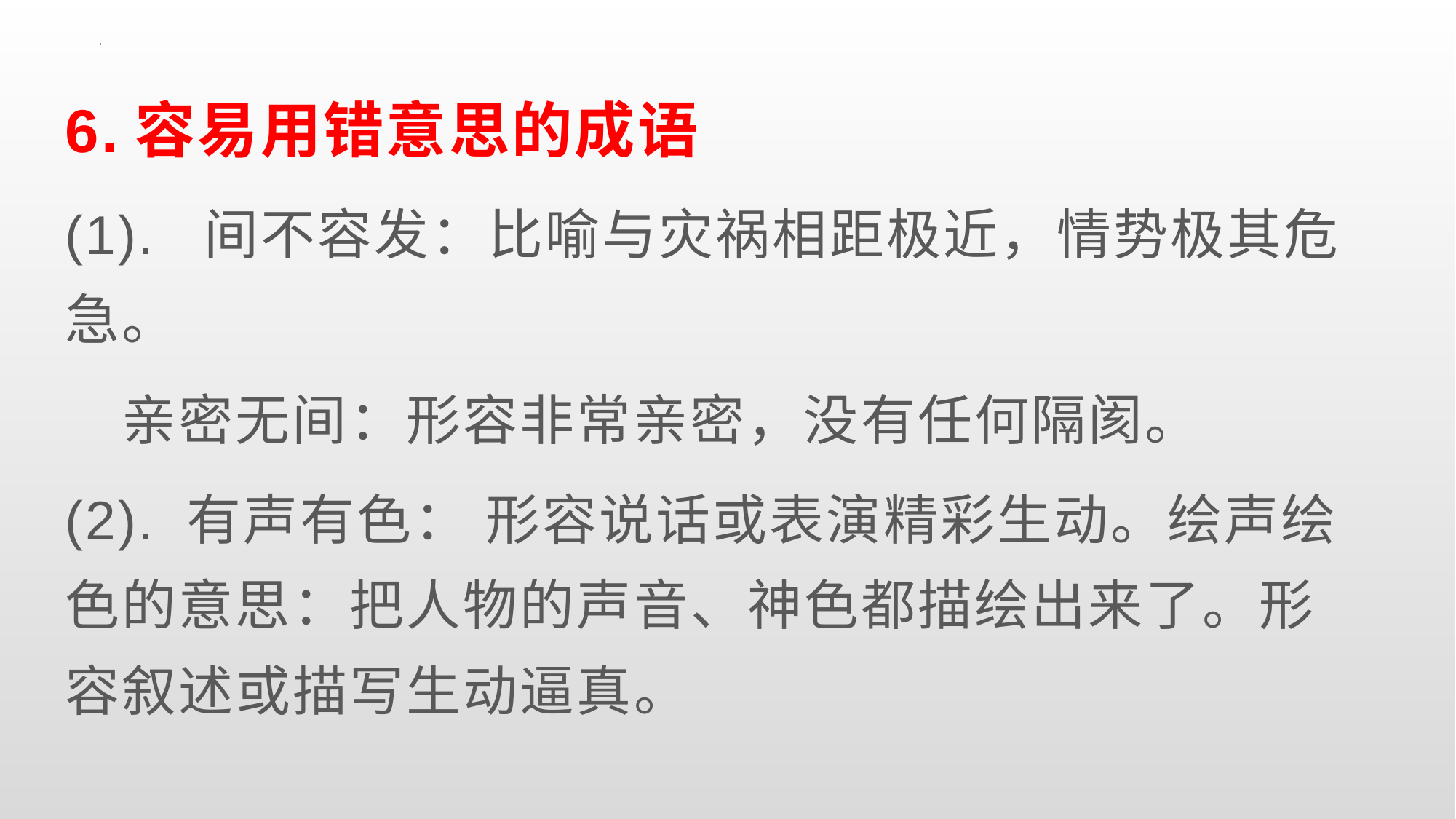

6.容易用错意思的成语
(1).  间不容发：比喻与灾祸相距极近，情势极其危急。
   亲密无间：形容非常亲密，没有任何隔阂。
(2). 有声有色： 形容说话或表演精彩生动。绘声绘色的意思：把人物的声音、神色都描绘出来了。形容叙述或描写生动逼真。